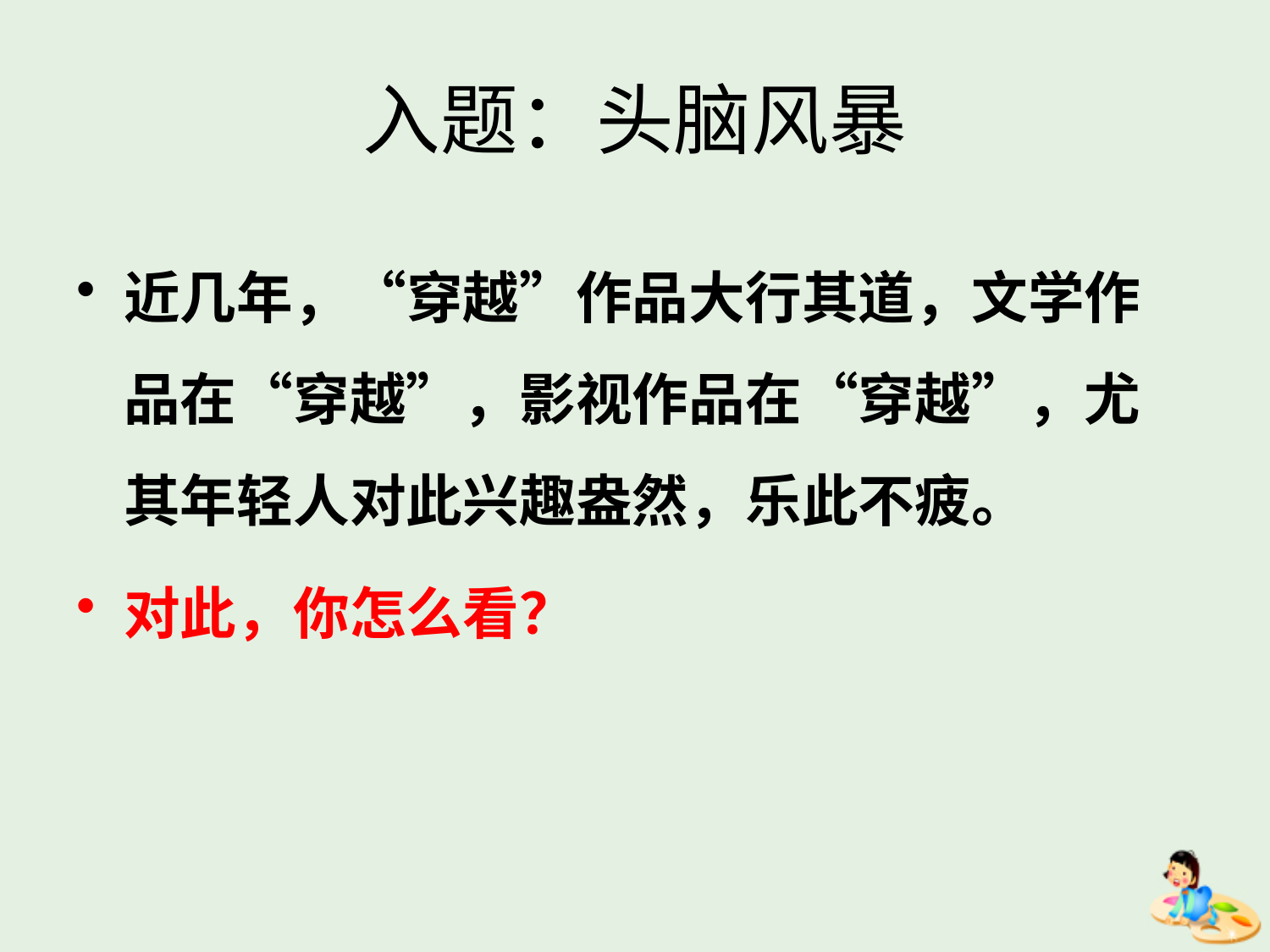

# 入题：头脑风暴
近几年，“穿越”作品大行其道，文学作品在“穿越”，影视作品在“穿越”，尤其年轻人对此兴趣盎然，乐此不疲。
对此，你怎么看？